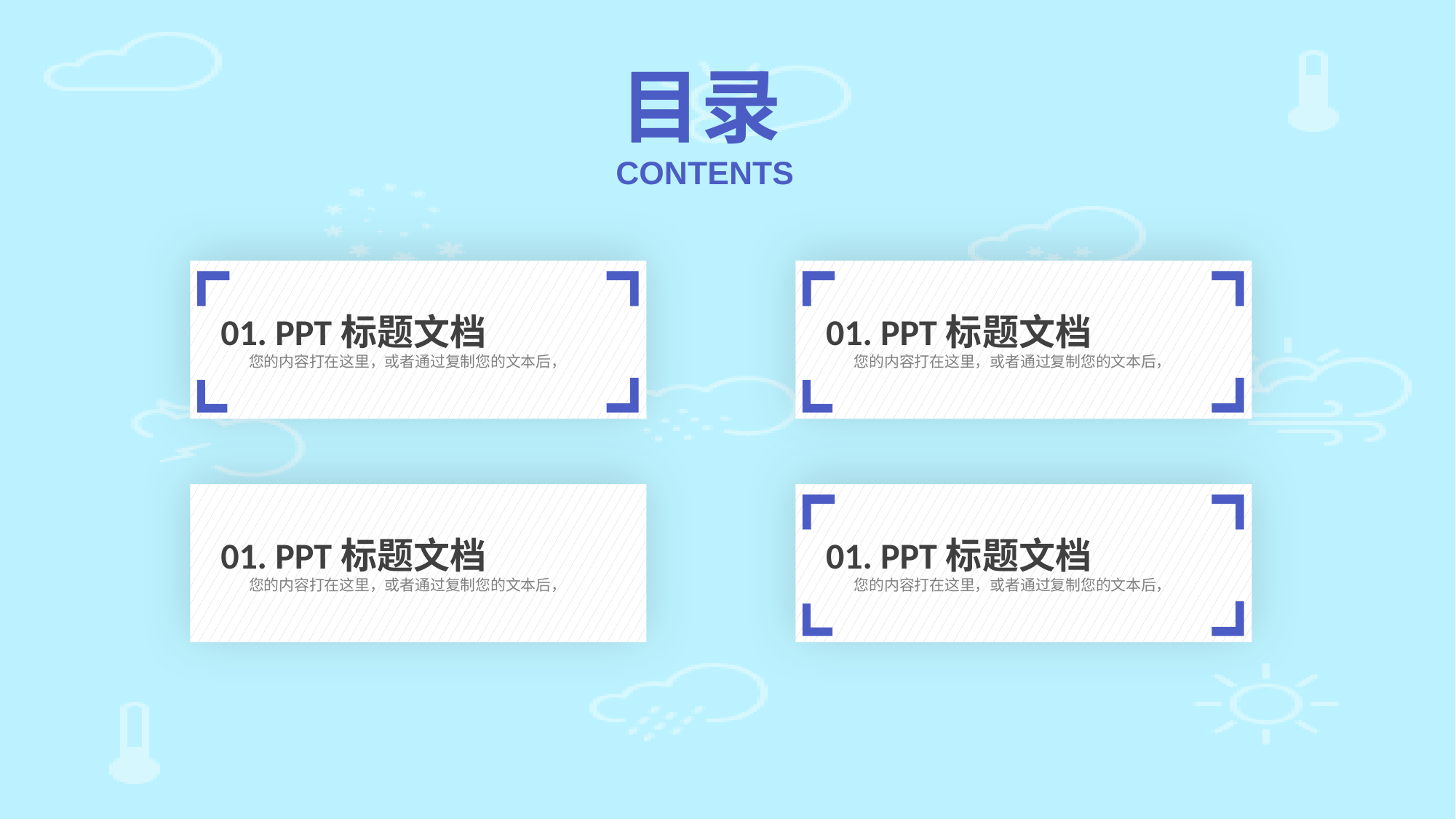

目录
CONTENTS

01. PPT标题文档
您的内容打在这里，或者通过复制您的文本后，
01. PPT标题文档
您的内容打在这里，或者通过复制您的文本后，

01. PPT标题文档
您的内容打在这里，或者通过复制您的文本后，
01. PPT标题文档
您的内容打在这里，或者通过复制您的文本后，